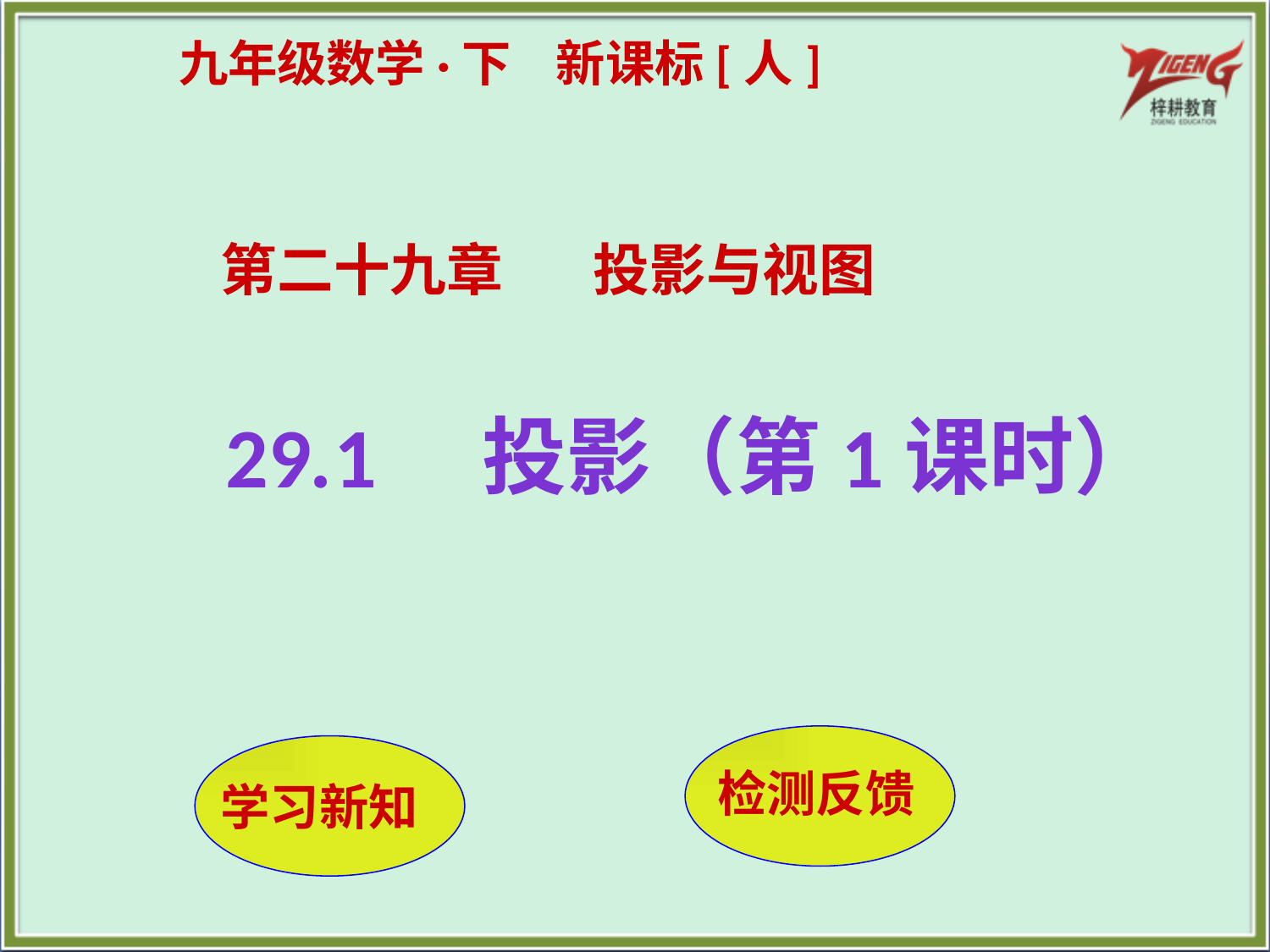

九年级数学·下    新课标[人]
第二十九章       投影与视图
29.1　投影（第1课时）

检测反馈

学习新知